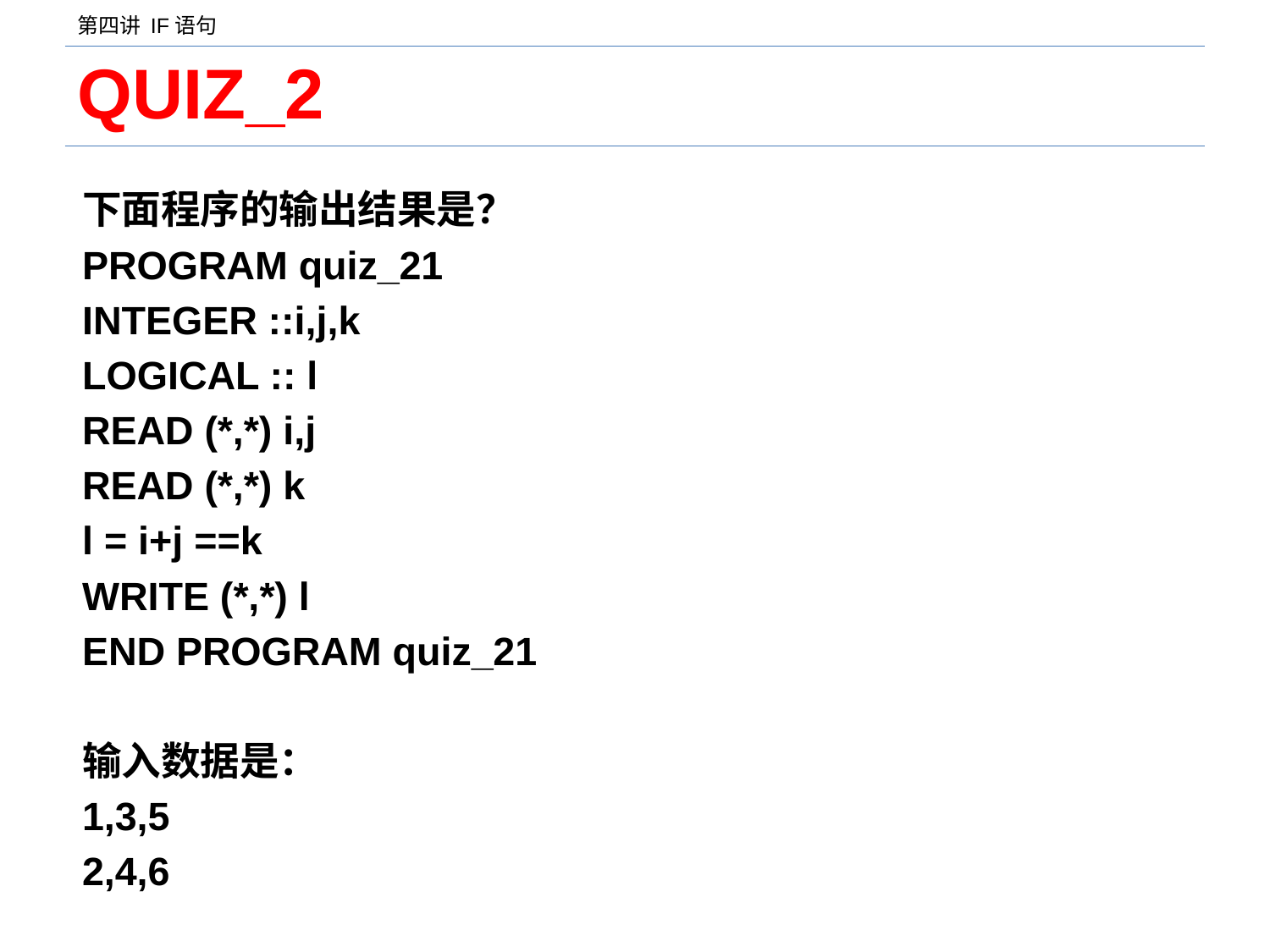

# QUIZ_2
下面程序的输出结果是？
PROGRAM quiz_21
INTEGER ::i,j,k
LOGICAL :: l
READ (*,*) i,j
READ (*,*) k
l = i+j ==k
WRITE (*,*) l
END PROGRAM quiz_21

输入数据是：
1,3,5
2,4,6